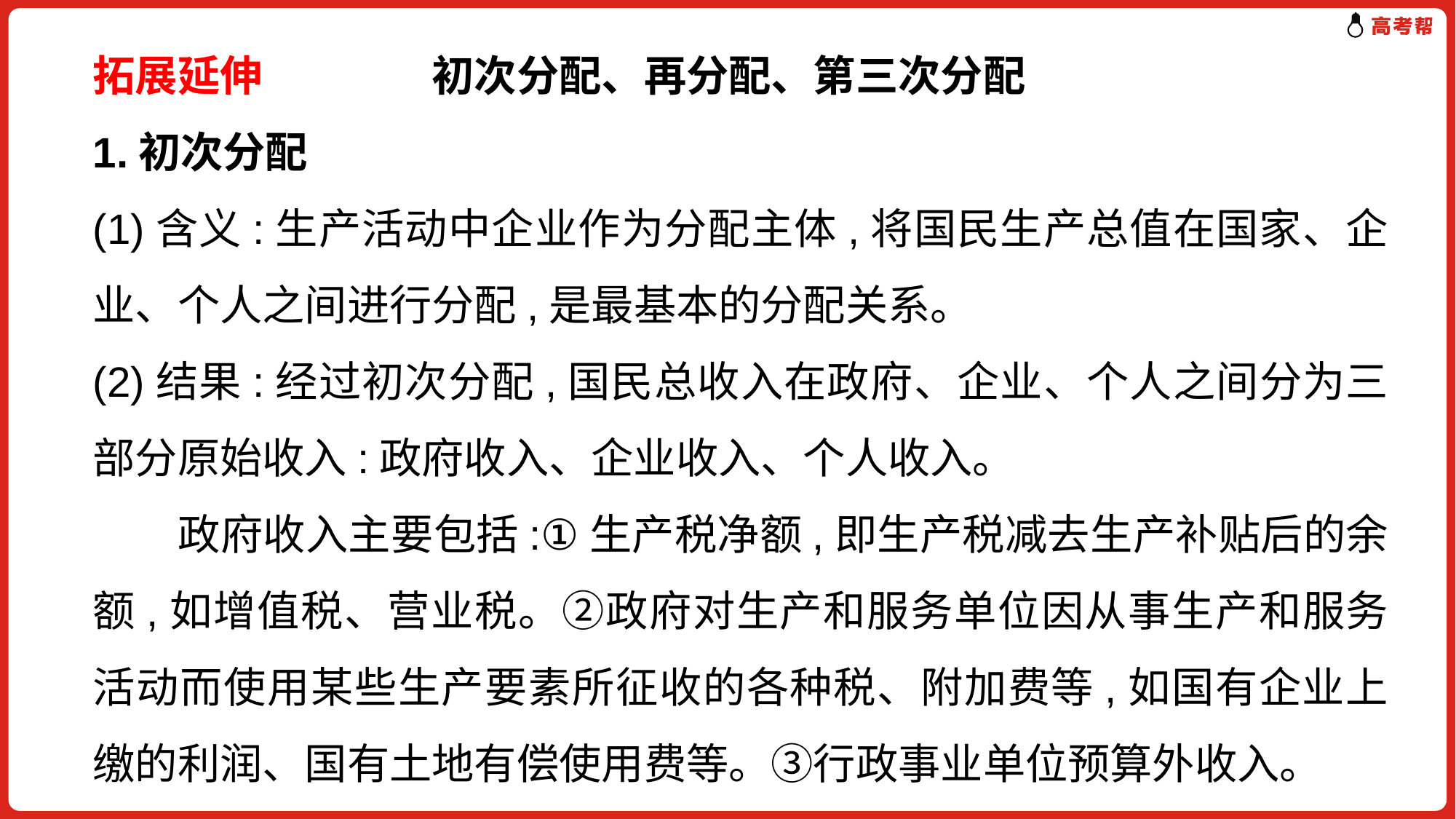

拓展延伸　　　　初次分配、再分配、第三次分配
1.初次分配
(1)含义:生产活动中企业作为分配主体,将国民生产总值在国家、企业、个人之间进行分配,是最基本的分配关系。
(2)结果:经过初次分配,国民总收入在政府、企业、个人之间分为三部分原始收入:政府收入、企业收入、个人收入。
　　政府收入主要包括:①生产税净额,即生产税减去生产补贴后的余额,如增值税、营业税。②政府对生产和服务单位因从事生产和服务活动而使用某些生产要素所征收的各种税、附加费等,如国有企业上缴的利润、国有土地有偿使用费等。③行政事业单位预算外收入。